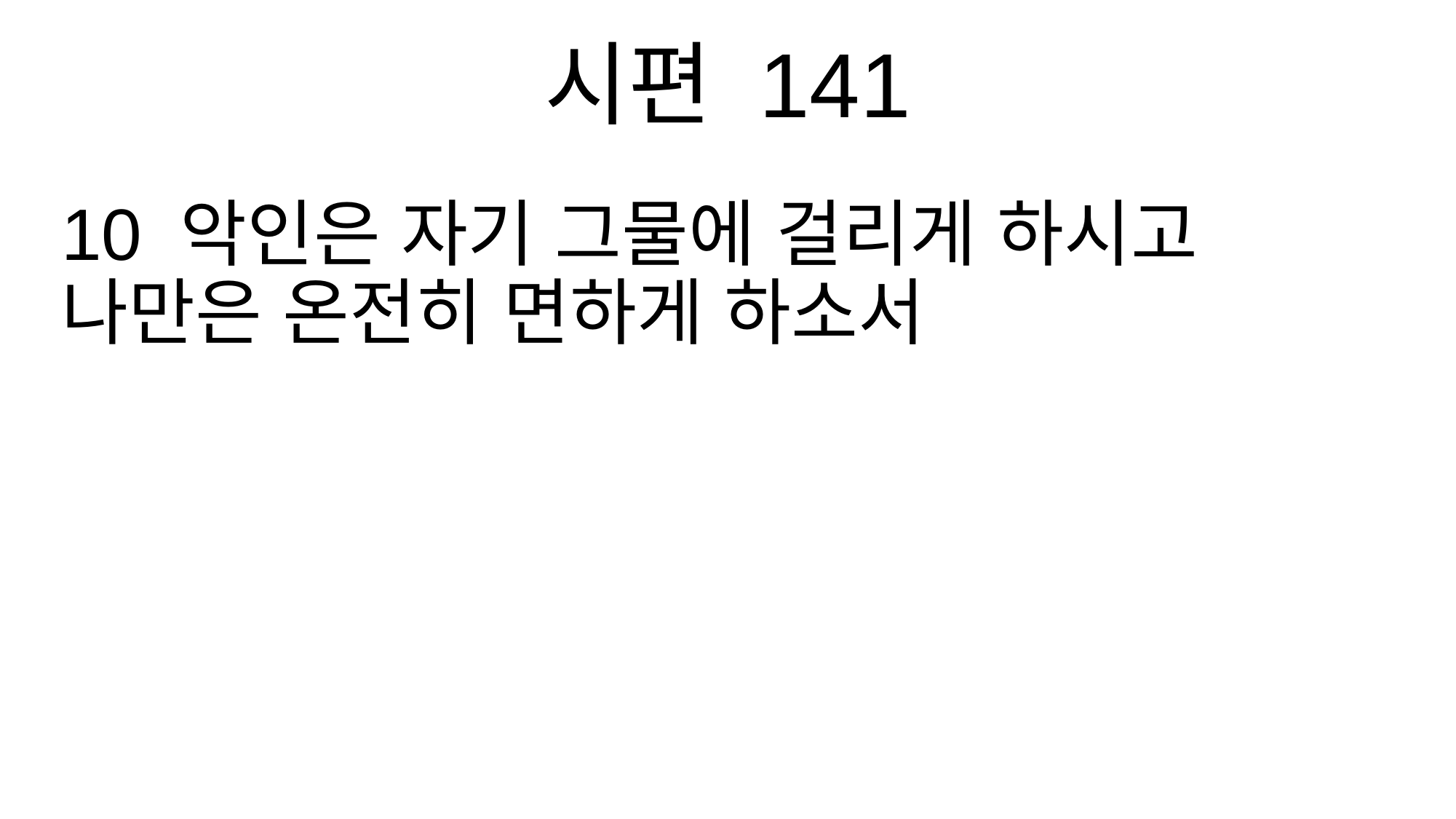

시편 141
10 악인은 자기 그물에 걸리게 하시고 나만은 온전히 면하게 하소서